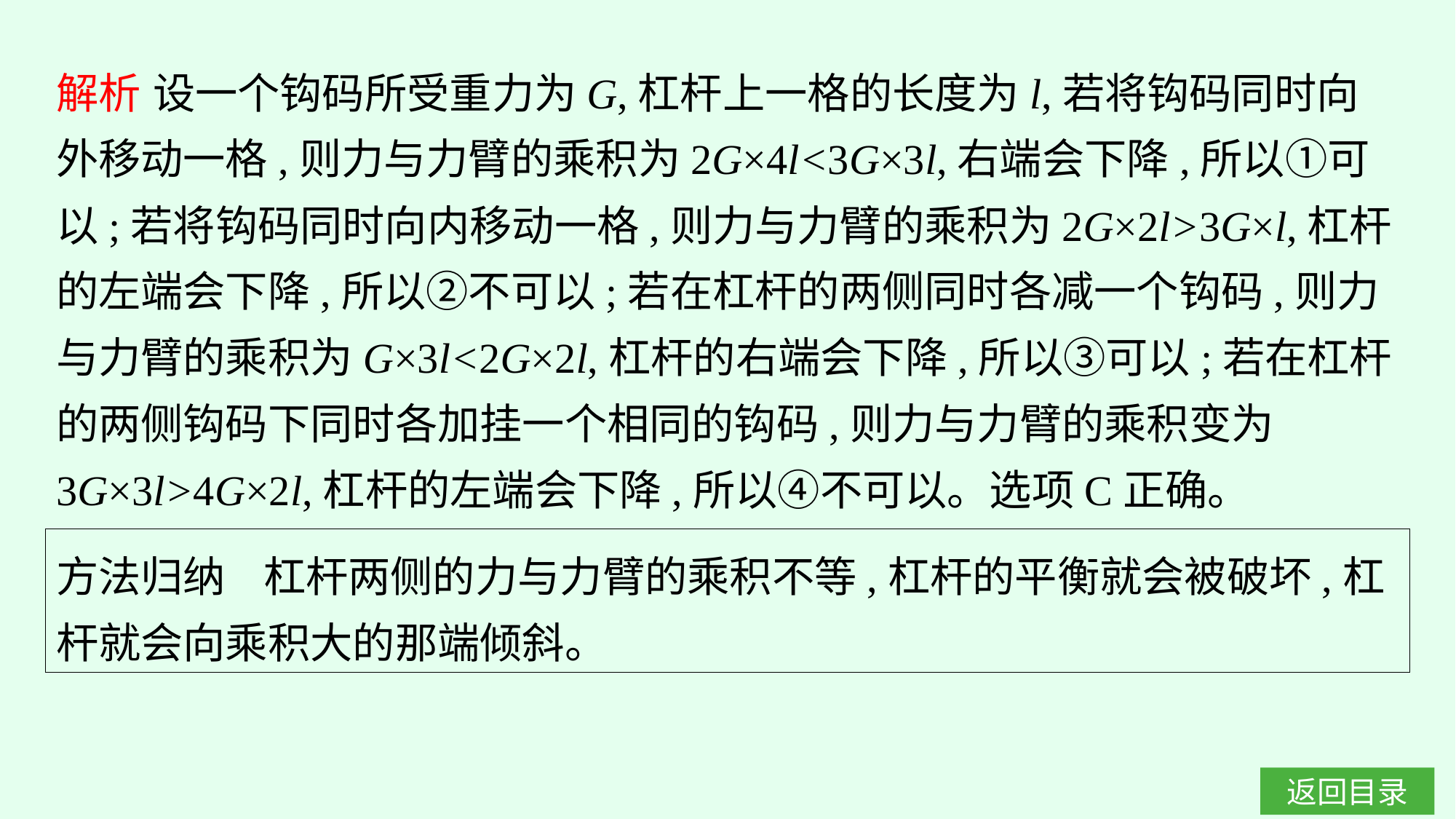

解析 设一个钩码所受重力为G,杠杆上一格的长度为l,若将钩码同时向外移动一格,则力与力臂的乘积为2G×4l<3G×3l,右端会下降,所以①可以;若将钩码同时向内移动一格,则力与力臂的乘积为2G×2l>3G×l,杠杆的左端会下降,所以②不可以;若在杠杆的两侧同时各减一个钩码,则力与力臂的乘积为G×3l<2G×2l,杠杆的右端会下降,所以③可以;若在杠杆的两侧钩码下同时各加挂一个相同的钩码,则力与力臂的乘积变为3G×3l>4G×2l,杠杆的左端会下降,所以④不可以。选项C正确。
方法归纳    杠杆两侧的力与力臂的乘积不等,杠杆的平衡就会被破坏,杠杆就会向乘积大的那端倾斜。